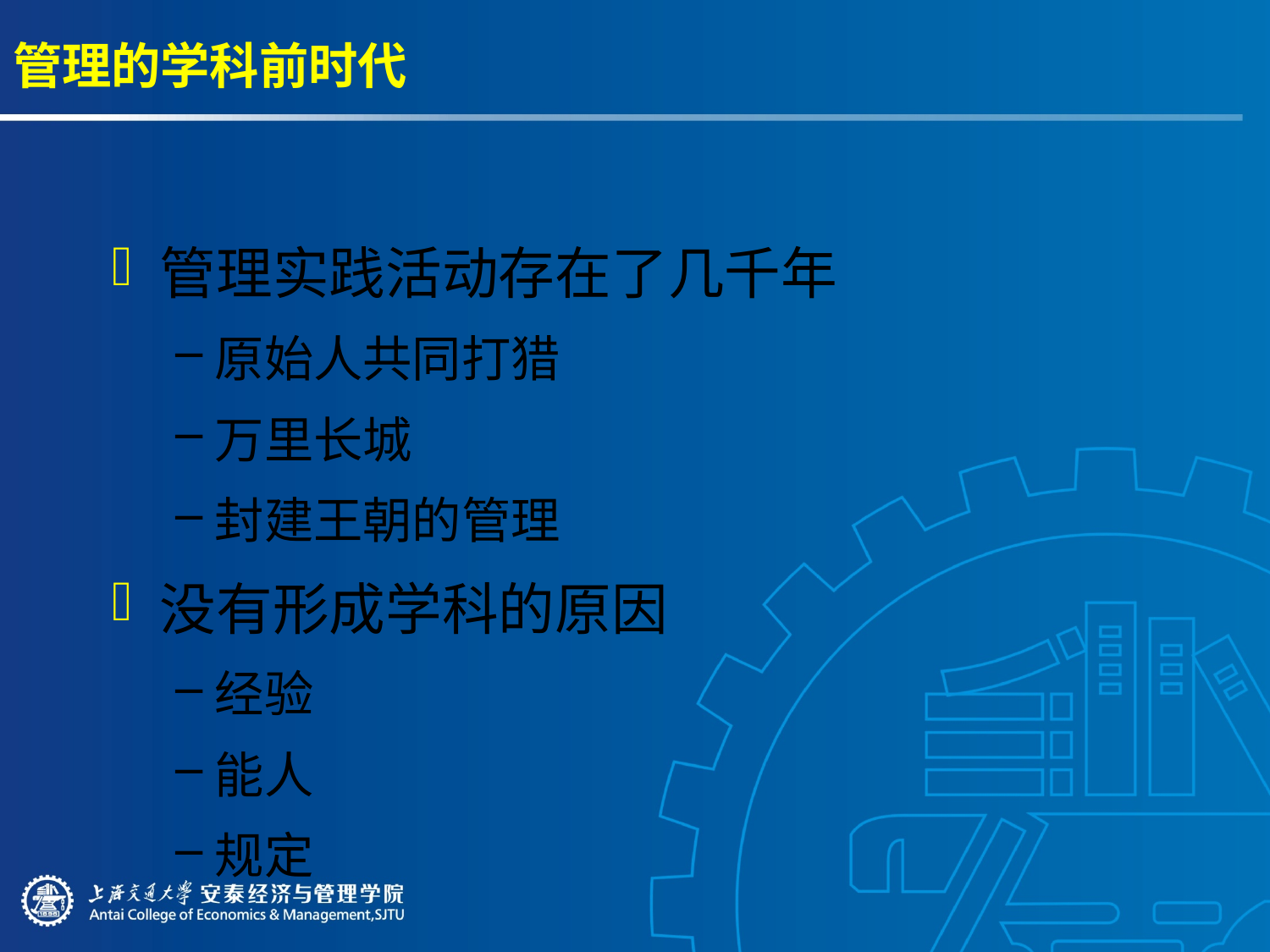

# 管理的学科前时代
管理实践活动存在了几千年
原始人共同打猎
万里长城
封建王朝的管理
没有形成学科的原因
经验
能人
规定